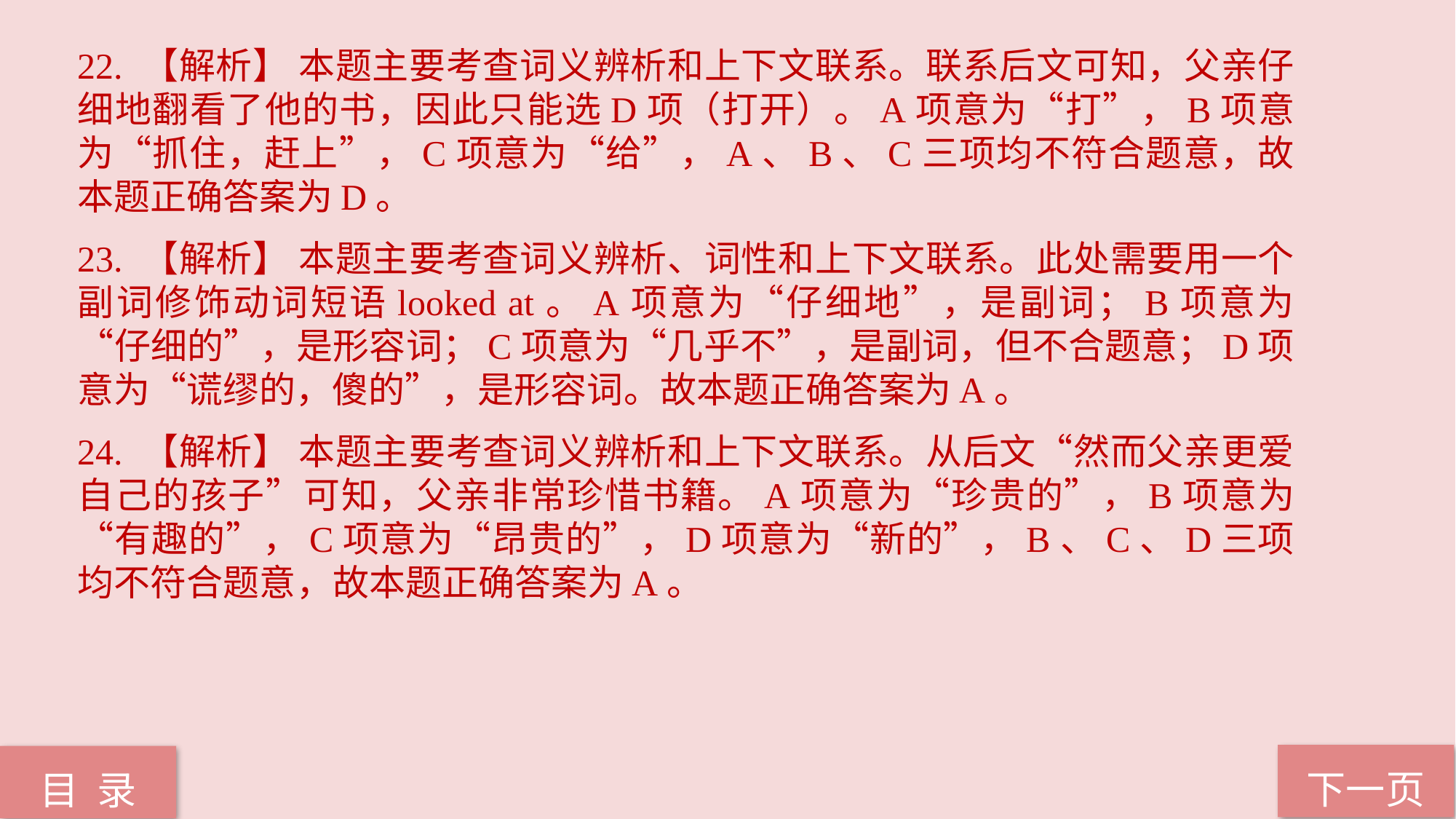

22. 【解析】 本题主要考查词义辨析和上下文联系。联系后文可知，父亲仔细地翻看了他的书，因此只能选D项（打开）。A项意为“打”，B项意为“抓住，赶上”，C项意为“给”，A、B、C三项均不符合题意，故本题正确答案为D。
23. 【解析】 本题主要考查词义辨析、词性和上下文联系。此处需要用一个副词修饰动词短语looked at。A项意为“仔细地”，是副词；B项意为“仔细的”，是形容词；C项意为“几乎不”，是副词，但不合题意；D项意为“谎缪的，傻的”，是形容词。故本题正确答案为A。
24. 【解析】 本题主要考查词义辨析和上下文联系。从后文“然而父亲更爱自己的孩子”可知，父亲非常珍惜书籍。A项意为“珍贵的”，B项意为“有趣的”，C项意为“昂贵的”，D项意为“新的”，B、C、D三项均不符合题意，故本题正确答案为A。